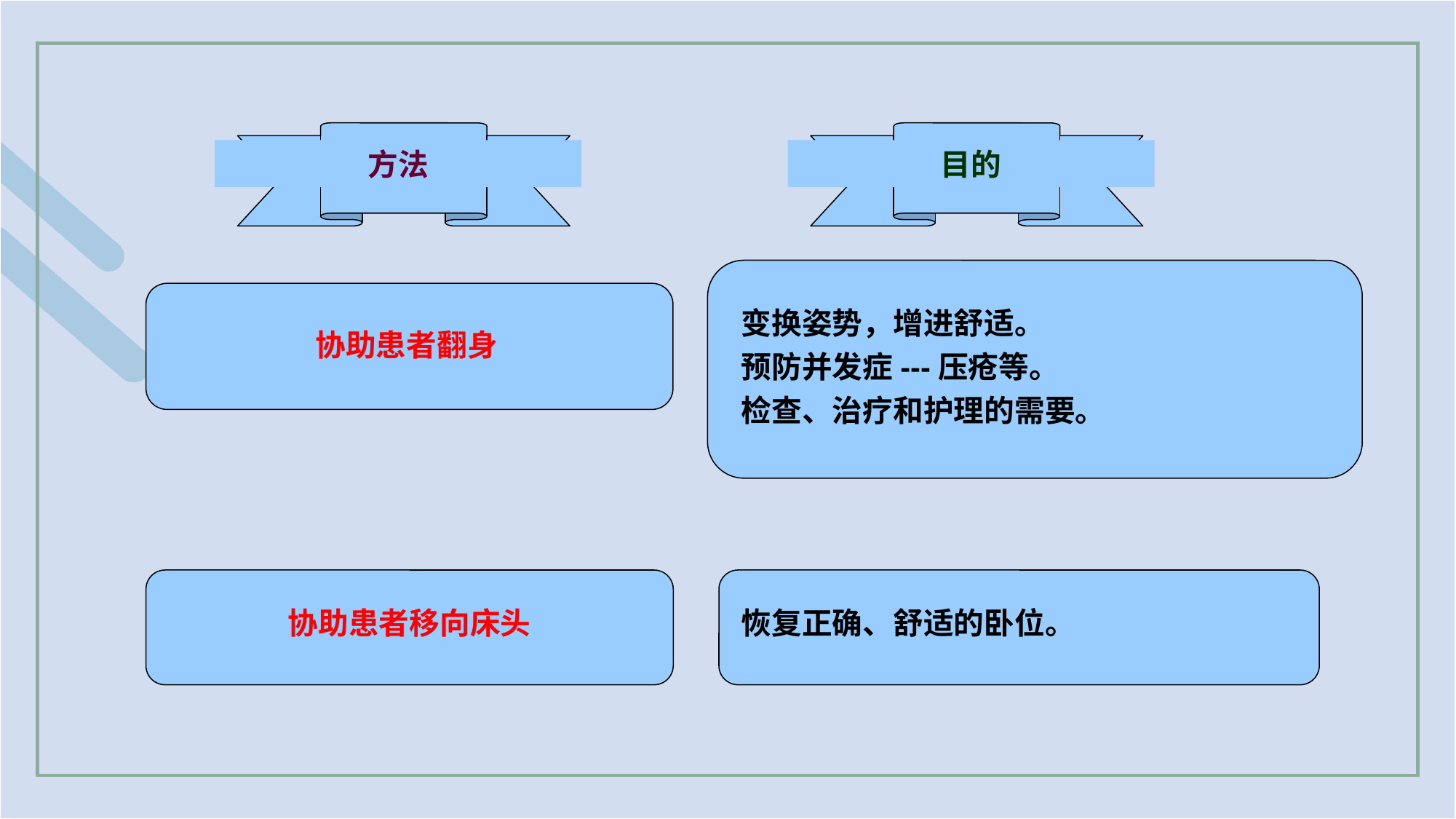

方法
目的

变换姿势，增进舒适。
预防并发症---压疮等。
检查、治疗和护理的需要。
协助患者翻身

协助患者移向床头
恢复正确、舒适的卧位。